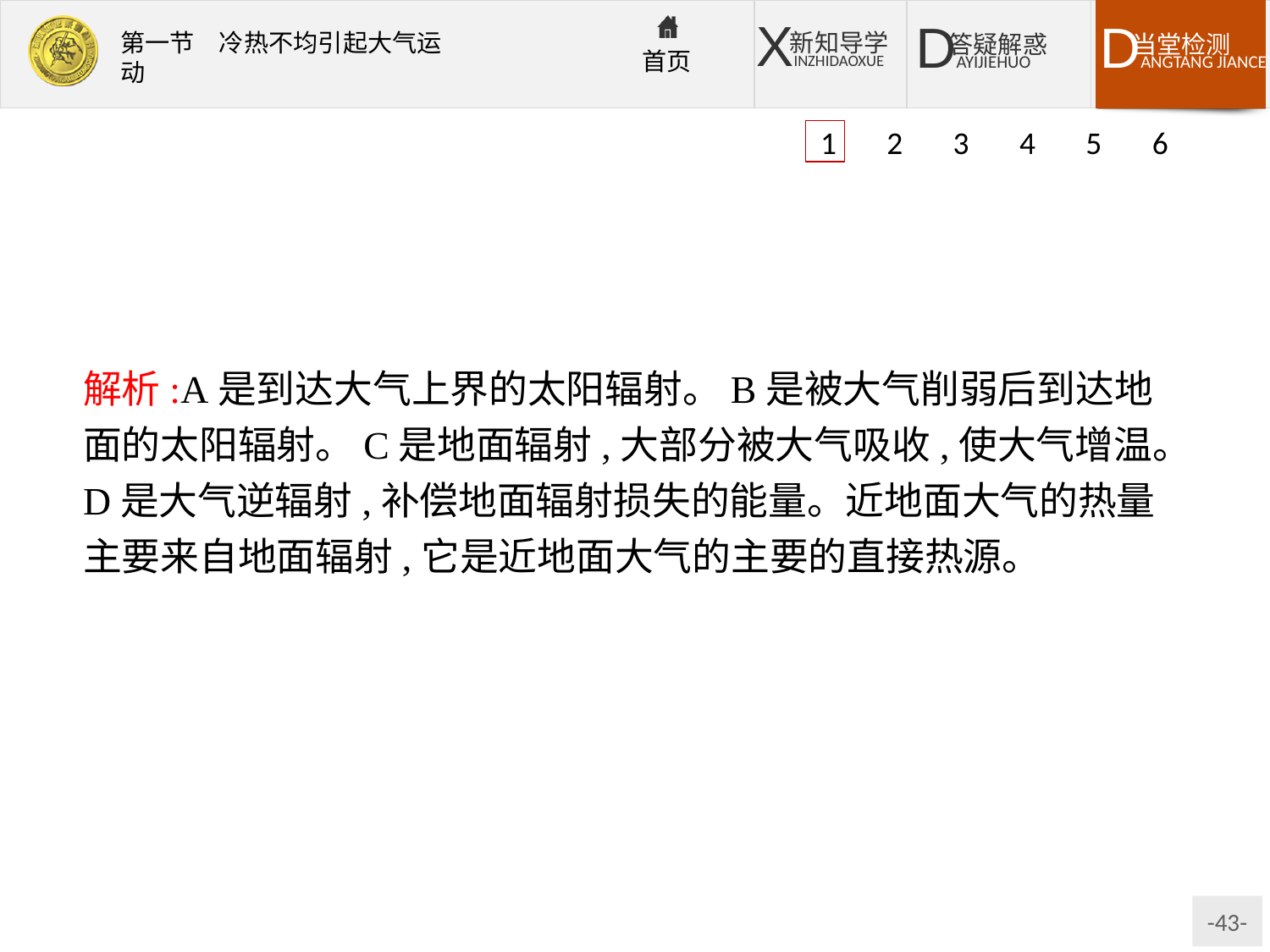

1       2       3       4       5       6

解析:A是到达大气上界的太阳辐射。B是被大气削弱后到达地面的太阳辐射。C是地面辐射,大部分被大气吸收,使大气增温。D是大气逆辐射,补偿地面辐射损失的能量。近地面大气的热量主要来自地面辐射,它是近地面大气的主要的直接热源。
答案:C